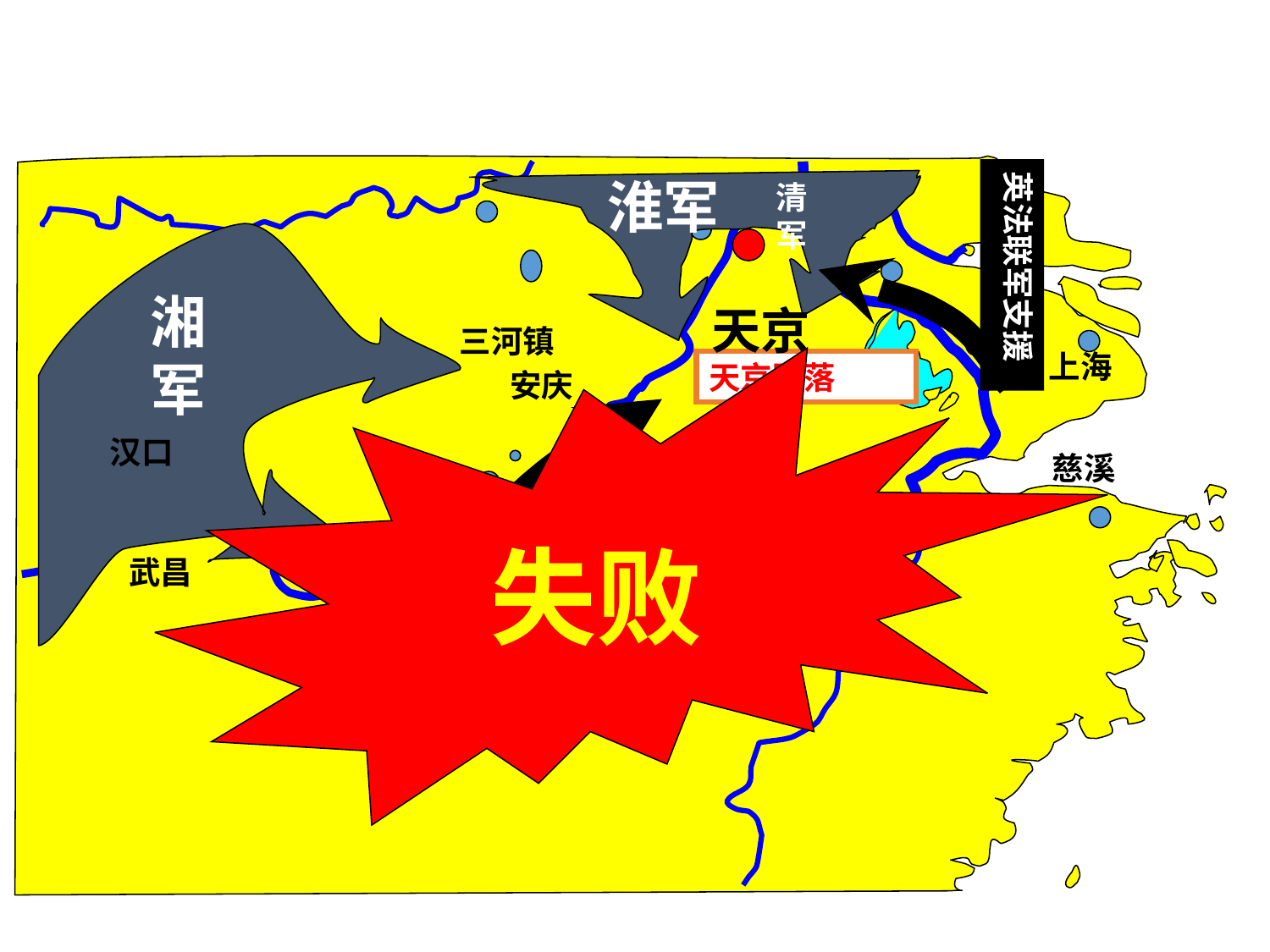

英法联军支援
淮军
清军

湘军
天京
三河镇
上海
失败
天京陷落

安庆

汉口
慈溪
武昌